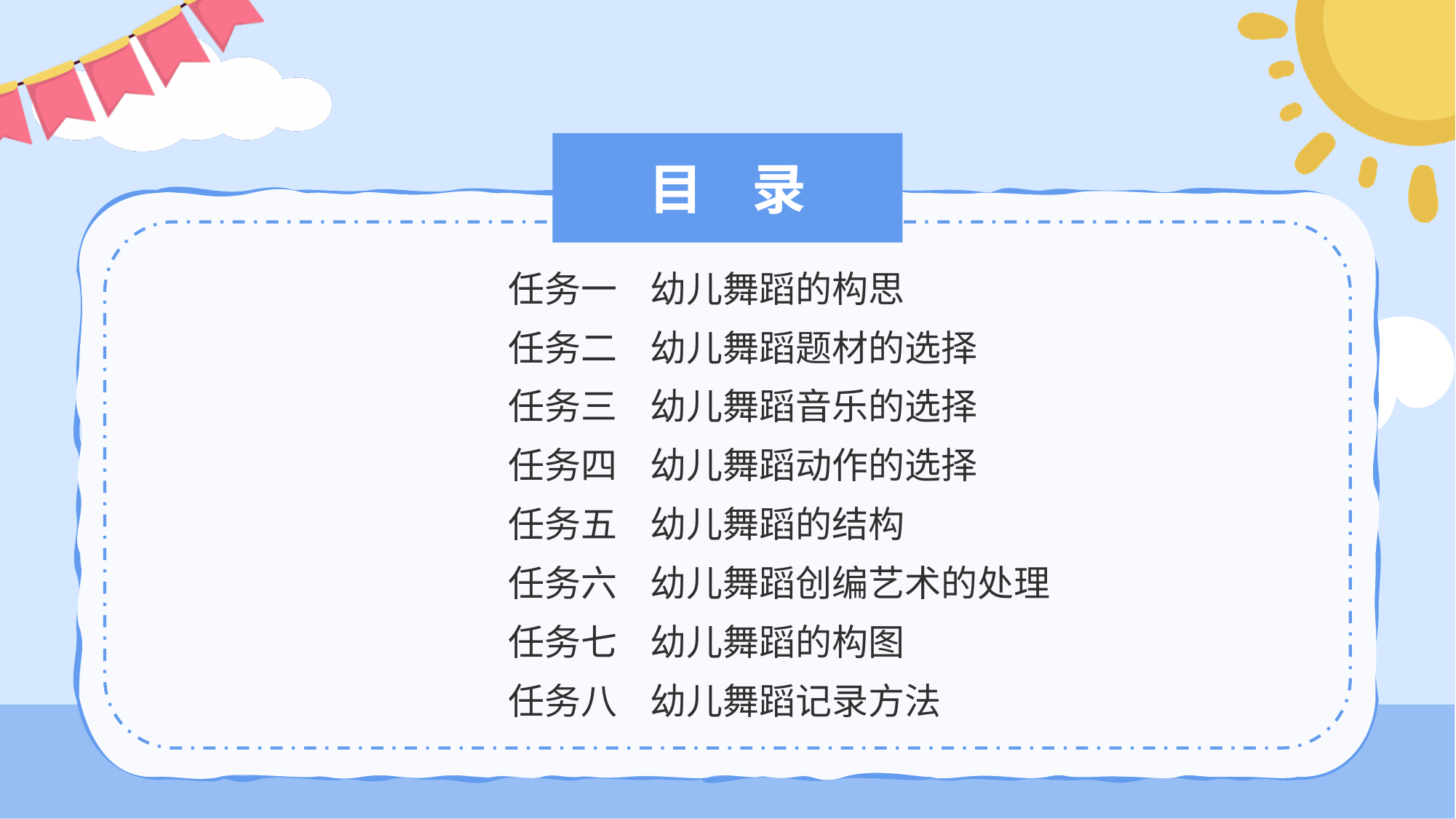

# 目    录
任务一    幼儿舞蹈的构思
任务二    幼儿舞蹈题材的选择
任务三    幼儿舞蹈音乐的选择
任务四    幼儿舞蹈动作的选择
任务五    幼儿舞蹈的结构
任务六    幼儿舞蹈创编艺术的处理
任务七    幼儿舞蹈的构图
任务八    幼儿舞蹈记录方法